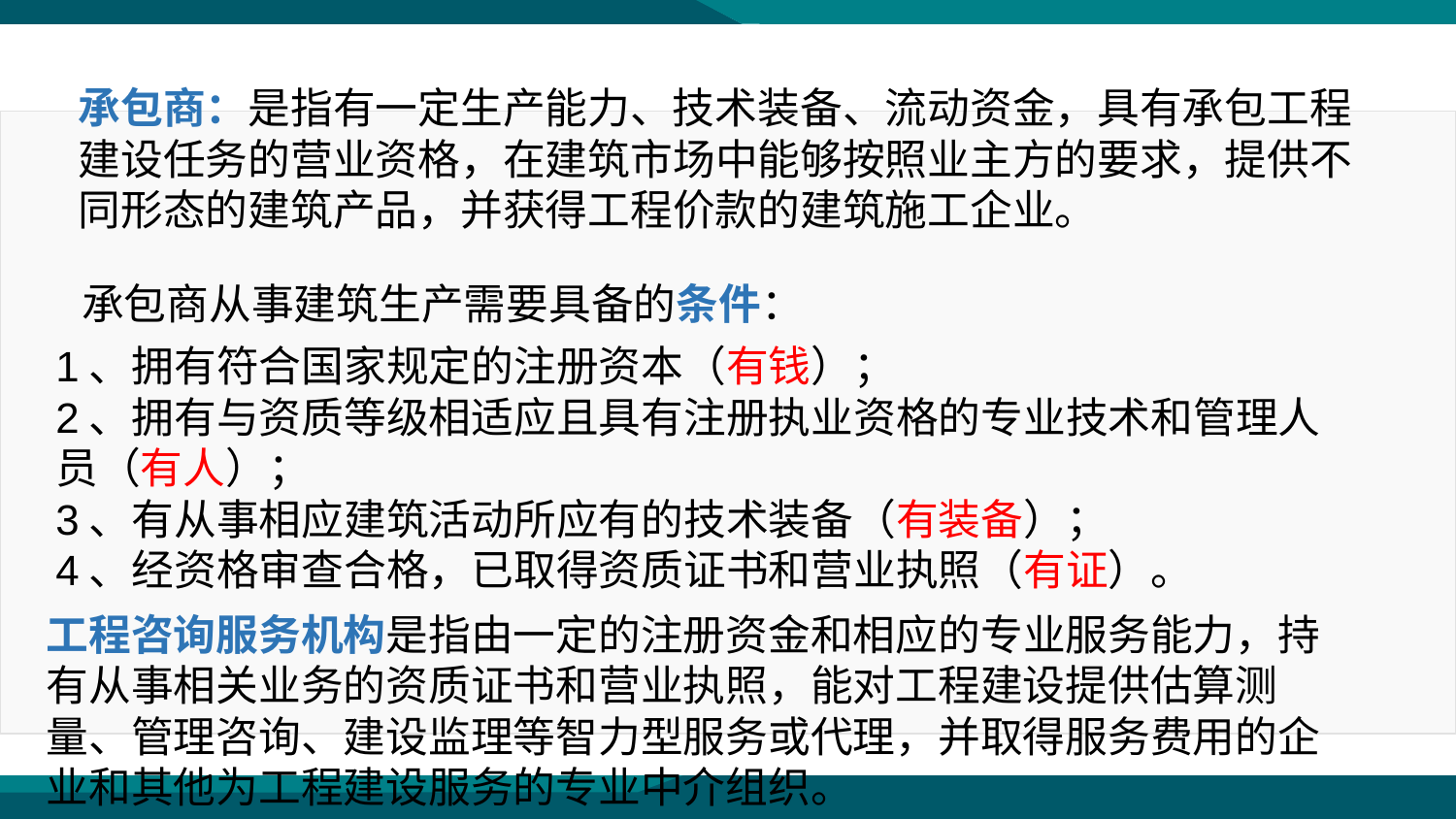

承包商：是指有一定生产能力、技术装备、流动资金，具有承包工程建设任务的营业资格，在建筑市场中能够按照业主方的要求，提供不同形态的建筑产品，并获得工程价款的建筑施工企业。
承包商从事建筑生产需要具备的条件：
1、拥有符合国家规定的注册资本（有钱）；
2、拥有与资质等级相适应且具有注册执业资格的专业技术和管理人  员（有人）；
3、有从事相应建筑活动所应有的技术装备（有装备）；
4、经资格审查合格，已取得资质证书和营业执照（有证）。
工程咨询服务机构是指由一定的注册资金和相应的专业服务能力，持有从事相关业务的资质证书和营业执照，能对工程建设提供估算测量、管理咨询、建设监理等智力型服务或代理，并取得服务费用的企业和其他为工程建设服务的专业中介组织。